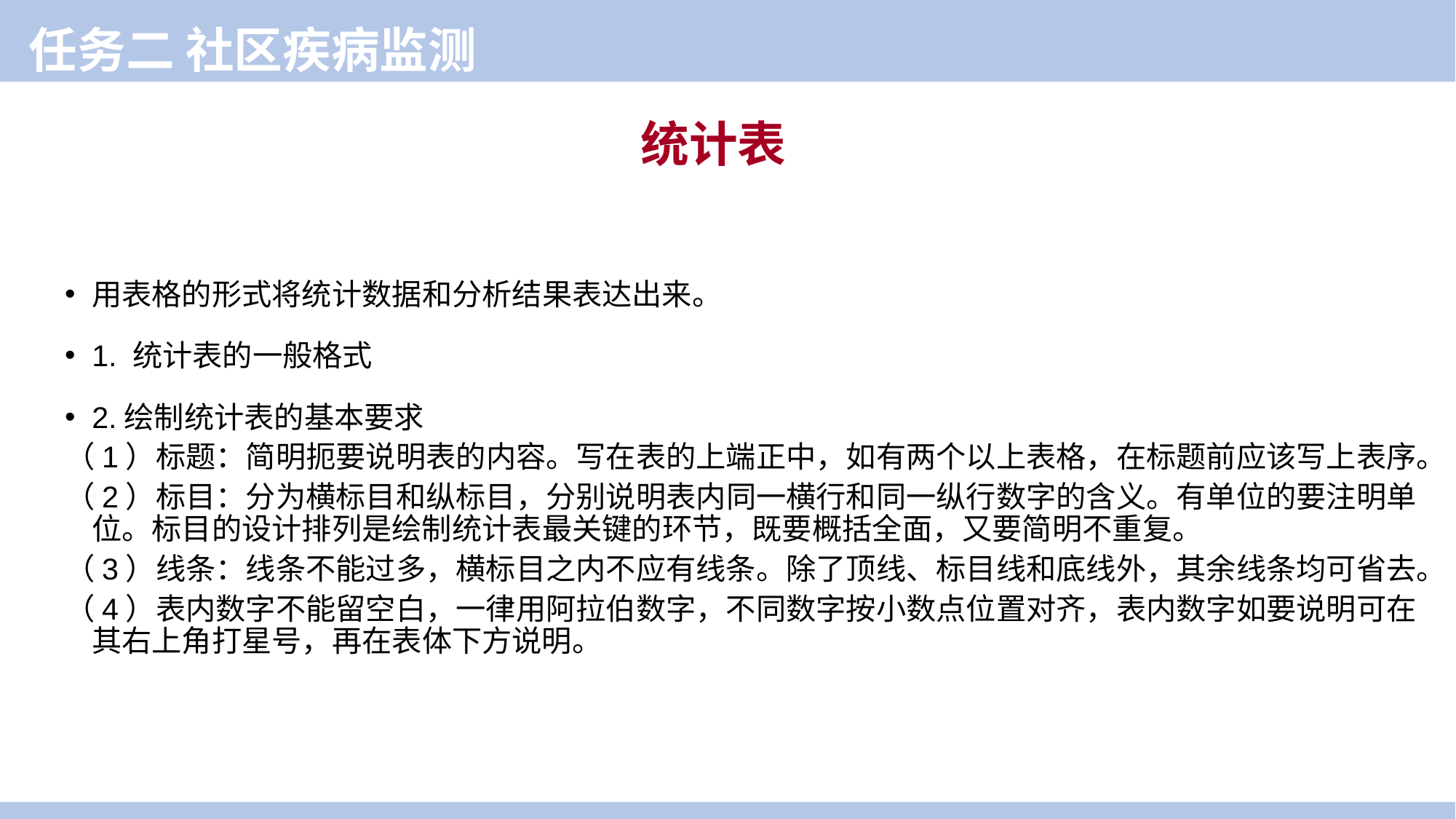

任务二 社区疾病监测
统计表
用表格的形式将统计数据和分析结果表达出来。
1. 统计表的一般格式
2.绘制统计表的基本要求
（1）标题：简明扼要说明表的内容。写在表的上端正中，如有两个以上表格，在标题前应该写上表序。
（2）标目：分为横标目和纵标目，分别说明表内同一横行和同一纵行数字的含义。有单位的要注明单位。标目的设计排列是绘制统计表最关键的环节，既要概括全面，又要简明不重复。
（3）线条：线条不能过多，横标目之内不应有线条。除了顶线、标目线和底线外，其余线条均可省去。
（4）表内数字不能留空白，一律用阿拉伯数字，不同数字按小数点位置对齐，表内数字如要说明可在其右上角打星号，再在表体下方说明。